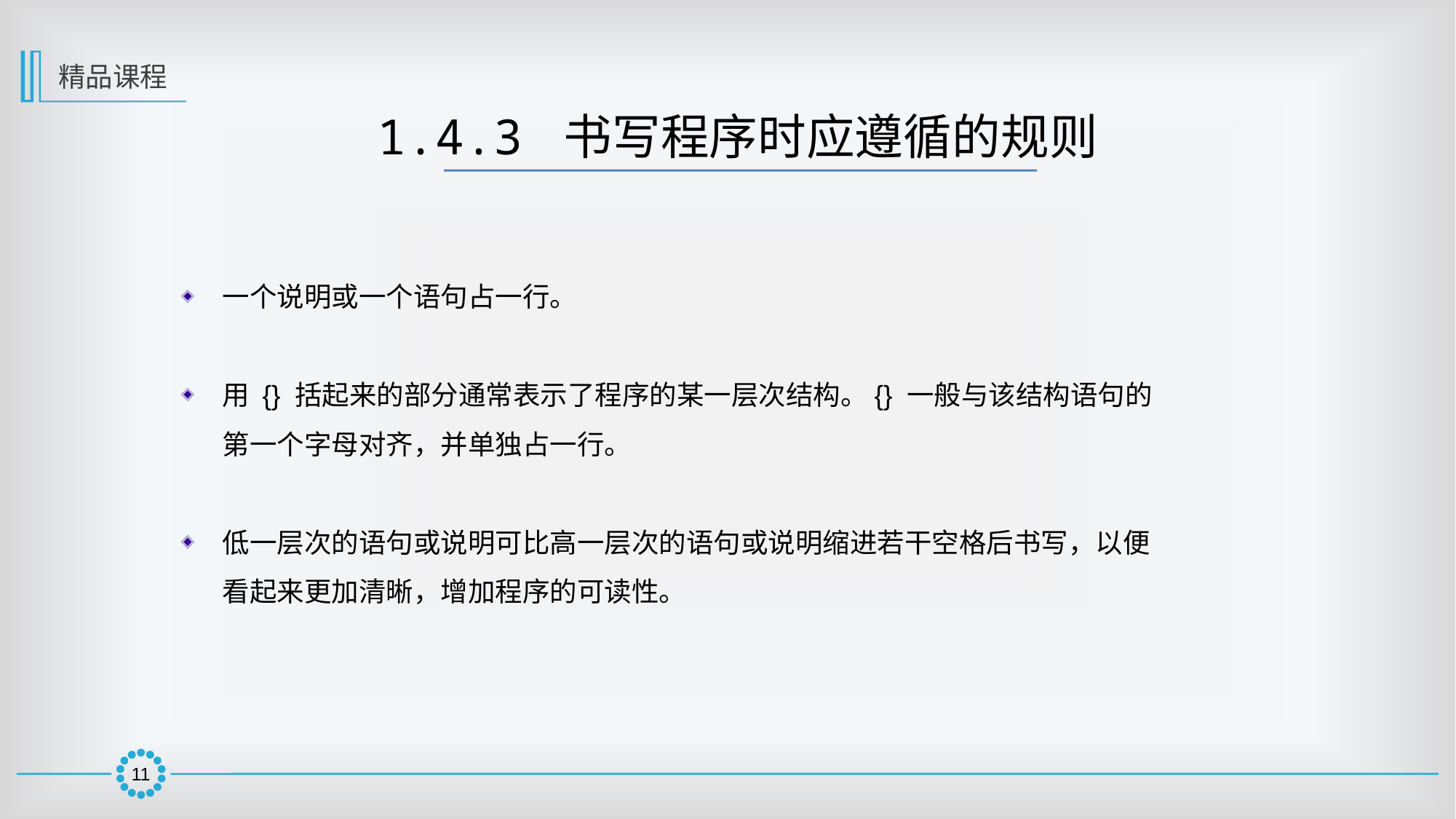

精品课程
1.4.3 书写程序时应遵循的规则

一个说明或一个语句占一行。

用 {} 括起来的部分通常表示了程序的某一层次结构。{} 一般与该结构语句的第一个字母对齐，并单独占一行。

低一层次的语句或说明可比高一层次的语句或说明缩进若干空格后书写，以便看起来更加清晰，增加程序的可读性。

11